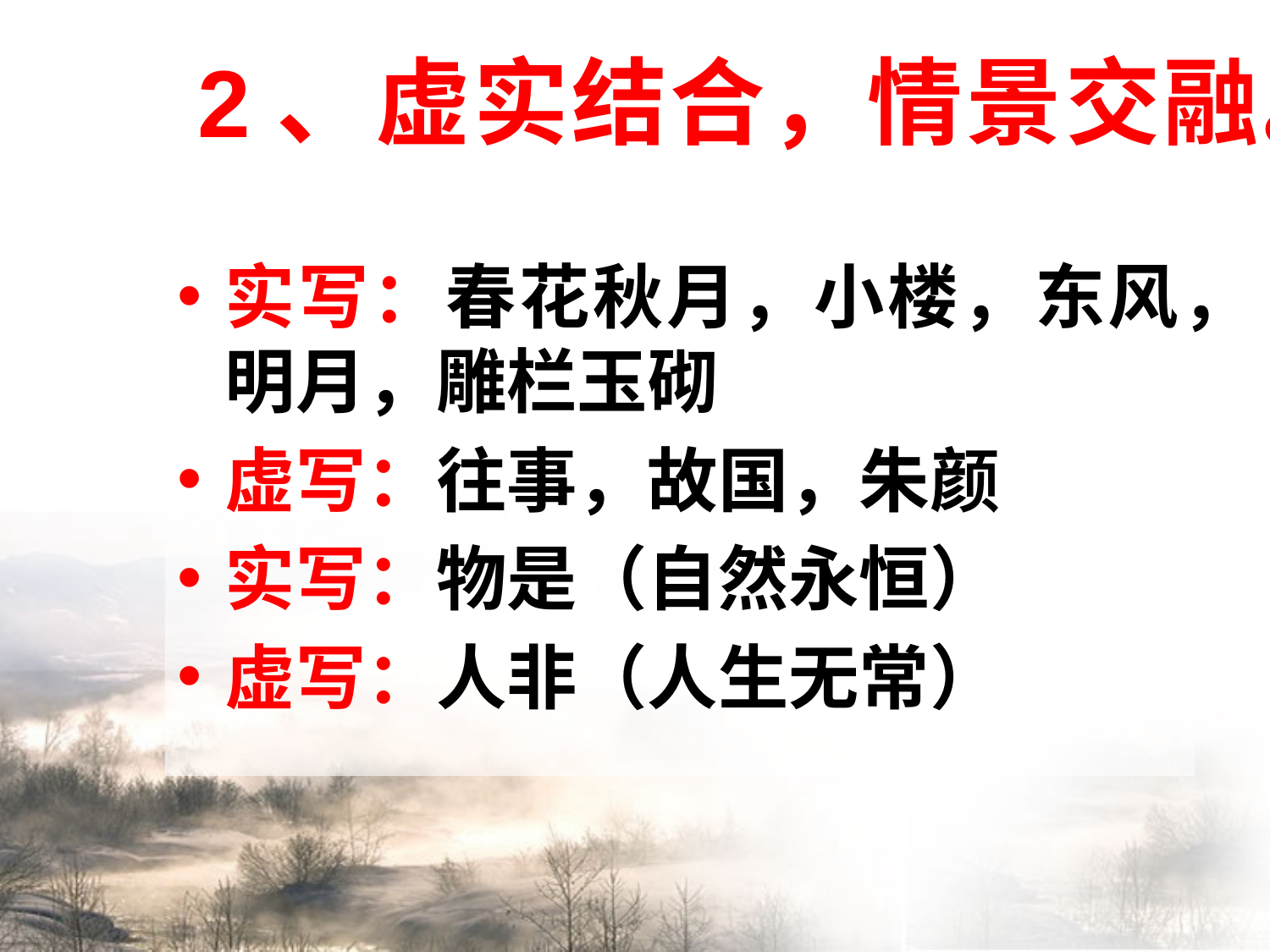

2、虚实结合，情景交融。
实写：春花秋月，小楼，东风，明月，雕栏玉砌
虚写：往事，故国，朱颜
实写：物是（自然永恒）
虚写：人非（人生无常）